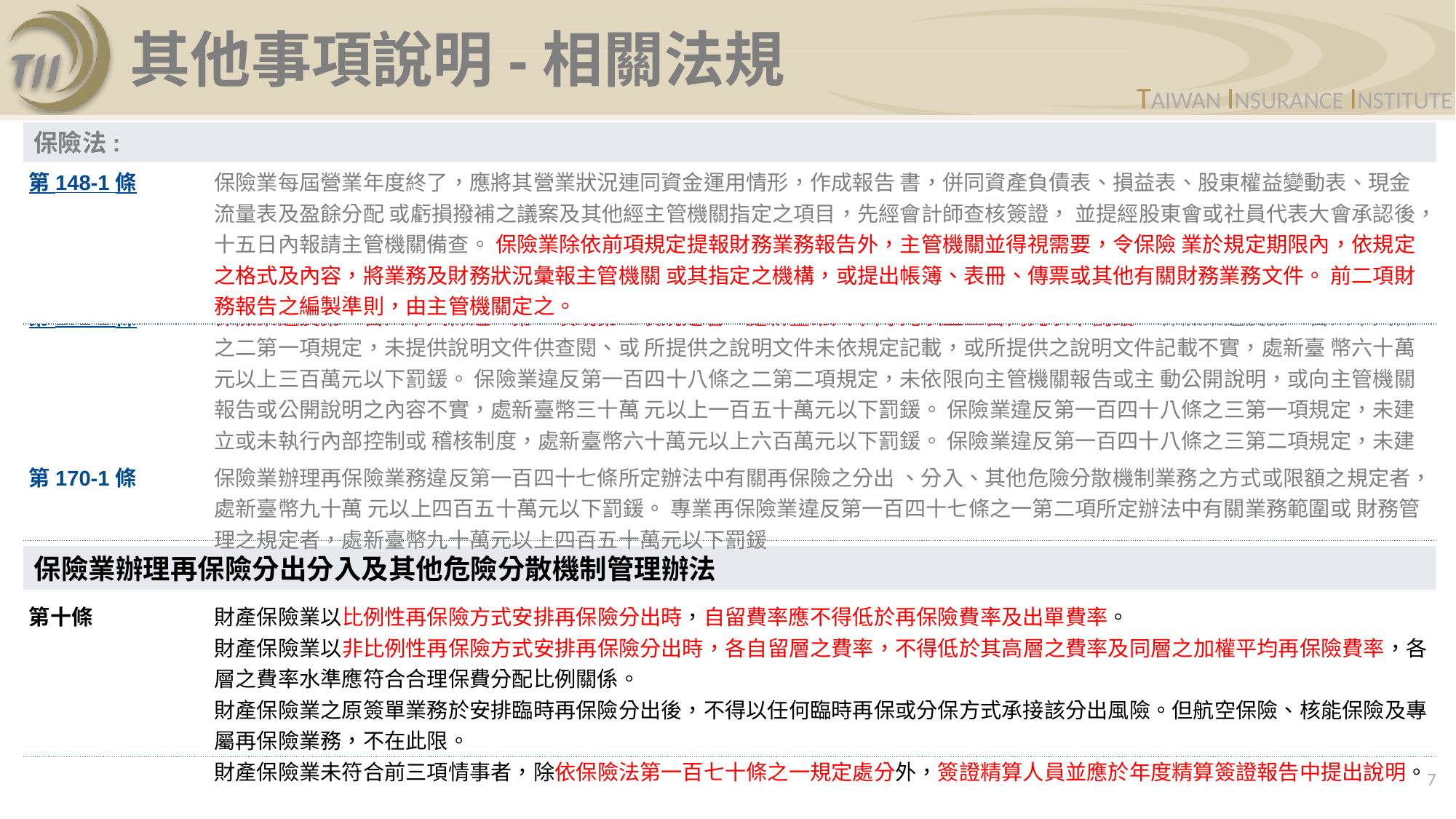

其他事項說明-相關法規
保險法:
| 第 148-1 條 |  | 保險業每屆營業年度終了，應將其營業狀況連同資金運用情形，作成報告 書，併同資產負債表、損益表、股東權益變動表、現金流量表及盈餘分配 或虧損撥補之議案及其他經主管機關指定之項目，先經會計師查核簽證， 並提經股東會或社員代表大會承認後，十五日內報請主管機關備查。 保險業除依前項規定提報財務業務報告外，主管機關並得視需要，令保險 業於規定期限內，依規定之格式及內容，將業務及財務狀況彙報主管機關 或其指定之機構，或提出帳簿、表冊、傳票或其他有關財務業務文件。 前二項財務報告之編製準則，由主管機關定之。 |
| --- | --- | --- |
| 第 171-1 條 |  | 保險業違反第一百四十八條之一第一項或第二項規定者，處新臺幣六十萬 元以上三百萬元以下罰鍰。 保險業違反第一百四十八條之二第一項規定，未提供說明文件供查閱、或 所提供之說明文件未依規定記載，或所提供之說明文件記載不實，處新臺 幣六十萬元以上三百萬元以下罰鍰。 保險業違反第一百四十八條之二第二項規定，未依限向主管機關報告或主 動公開說明，或向主管機關報告或公開說明之內容不實，處新臺幣三十萬 元以上一百五十萬元以下罰鍰。 保險業違反第一百四十八條之三第一項規定，未建立或未執行內部控制或 稽核制度，處新臺幣六十萬元以上六百萬元以下罰鍰。 保險業違反第一百四十八條之三第二項規定，未建立或未執行內部處理制 度或程序，處新臺幣六十萬元以上六百萬元以下罰鍰。 |
| --- | --- | --- |
| 第 170-1 條 |  | 保險業辦理再保險業務違反第一百四十七條所定辦法中有關再保險之分出 、分入、其他危險分散機制業務之方式或限額之規定者，處新臺幣九十萬 元以上四百五十萬元以下罰鍰。 專業再保險業違反第一百四十七條之一第二項所定辦法中有關業務範圍或 財務管理之規定者，處新臺幣九十萬元以上四百五十萬元以下罰鍰 |
| --- | --- | --- |
保險業辦理再保險分出分入及其他危險分散機制管理辦法
| 第十條 |  | 財產保險業以比例性再保險方式安排再保險分出時，自留費率應不得低於再保險費率及出單費率。 財產保險業以非比例性再保險方式安排再保險分出時，各自留層之費率，不得低於其高層之費率及同層之加權平均再保險費率，各層之費率水準應符合合理保費分配比例關係。 財產保險業之原簽單業務於安排臨時再保險分出後，不得以任何臨時再保或分保方式承接該分出風險。但航空保險、核能保險及專屬再保險業務，不在此限。 財產保險業未符合前三項情事者，除依保險法第一百七十條之一規定處分外，簽證精算人員並應於年度精算簽證報告中提出說明。 |
| --- | --- | --- |
7